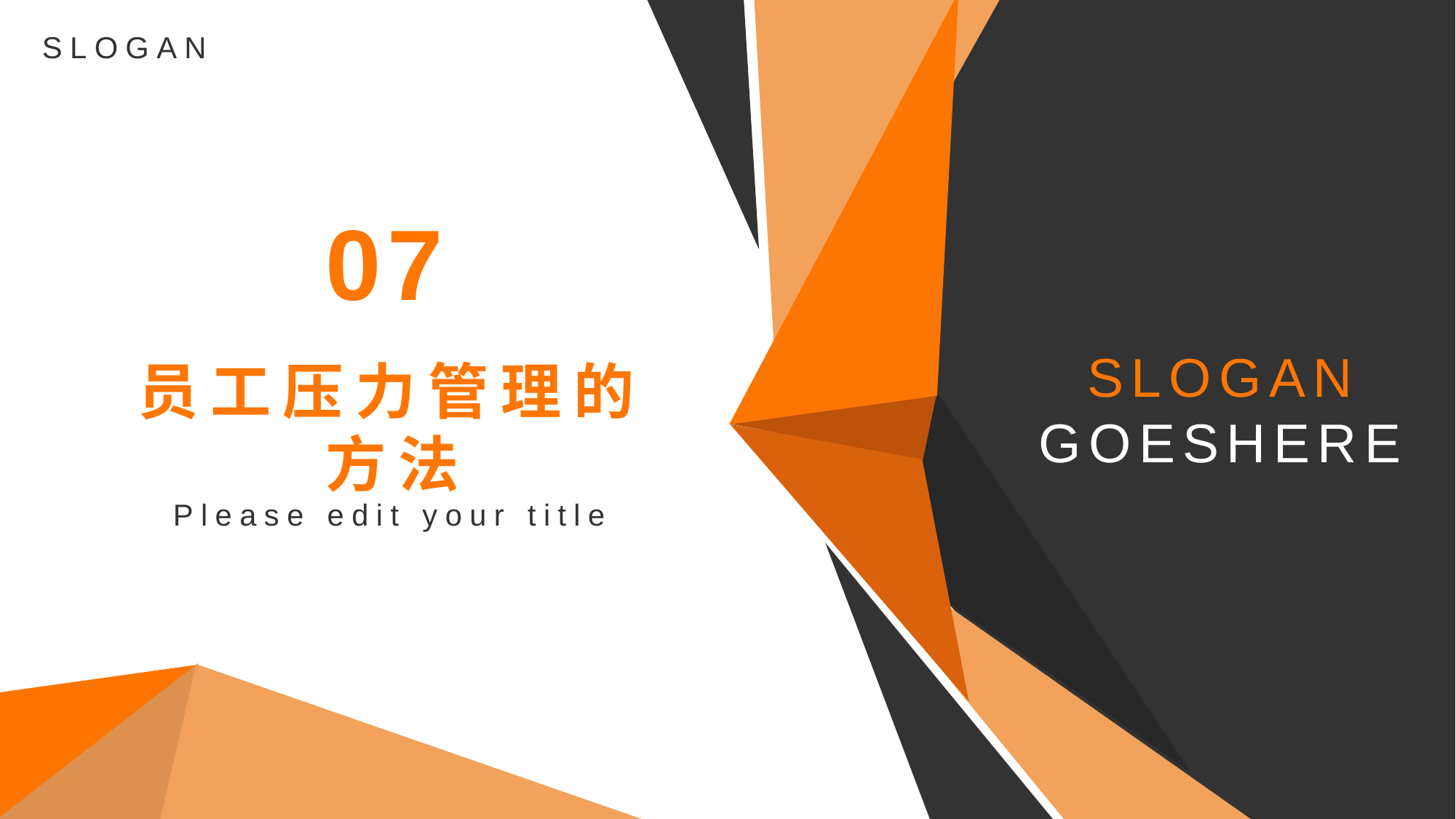

SLOGAN
07
SLOGAN
GOESHERE
员工压力管理的方法

Please edit your title